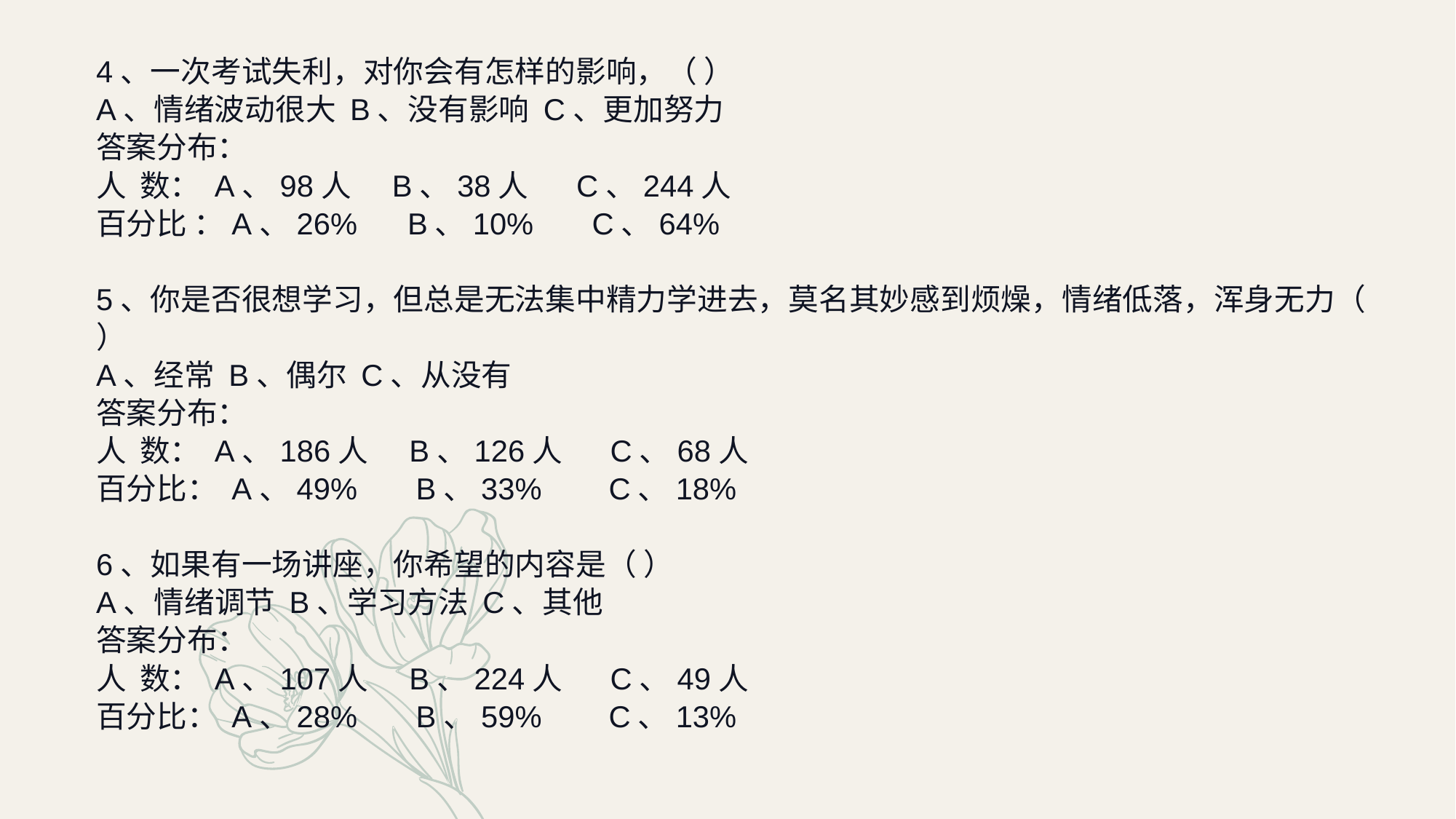

4、一次考试失利，对你会有怎样的影响，（ ）
A、情绪波动很大 B、没有影响 C、更加努力
答案分布：
人  数： A、98人     B、38人      C、244人
百分比 ：A、26%      B、10%       C、64%

5、你是否很想学习，但总是无法集中精力学进去，莫名其妙感到烦燥，情绪低落，浑身无力（ ）
A、经常 B、偶尔 C、从没有
答案分布：
人  数： A、186人     B、126人      C、68人
百分比： A、49%       B、33%        C、18%

6、如果有一场讲座，你希望的内容是（ ）
A、情绪调节 B、学习方法 C、其他
答案分布：
人  数： A、107人     B、224人      C、49人
百分比： A、28%       B、59%        C、13%
https://www.ypppt.com/